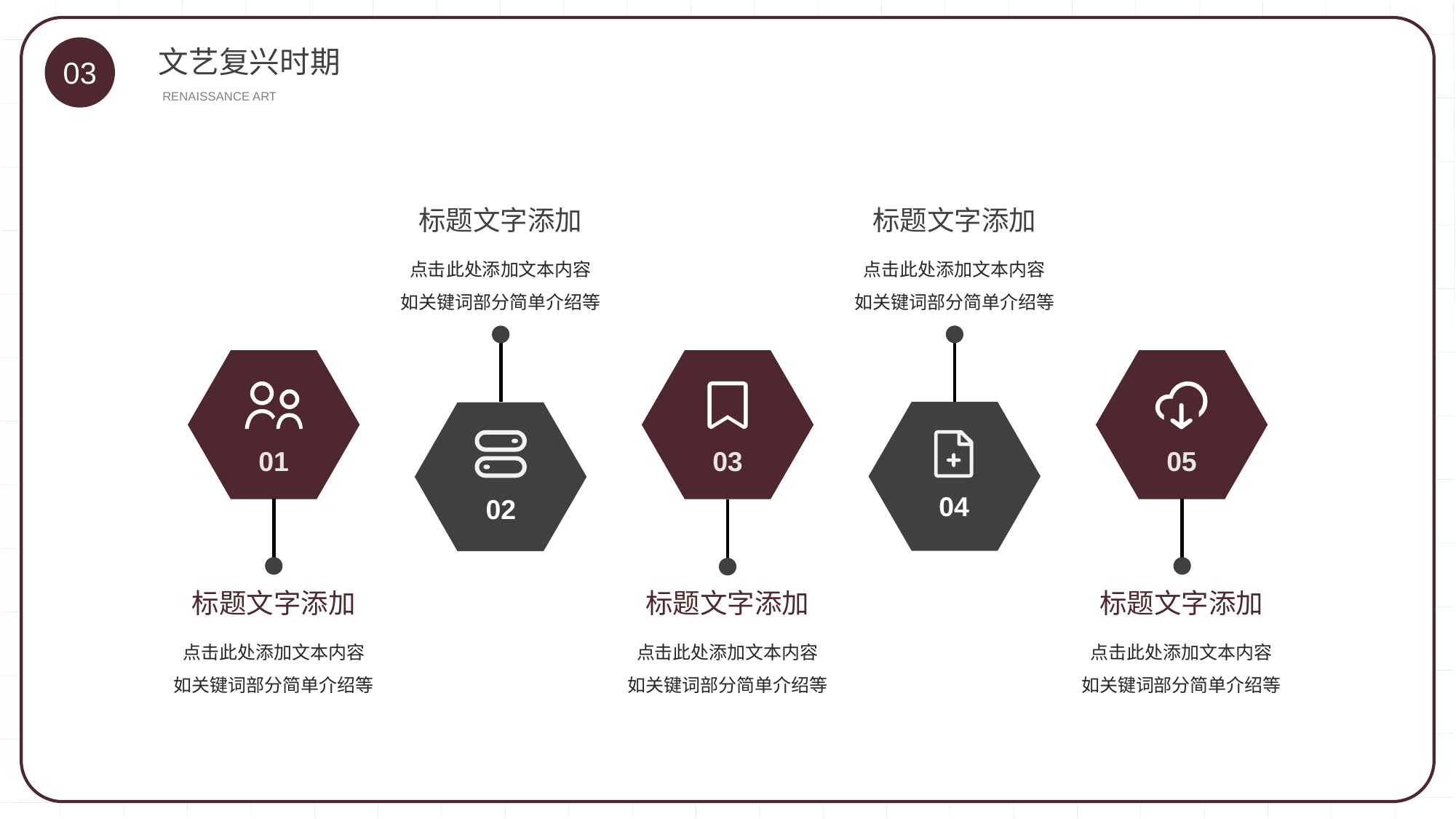

文艺复兴时期
03
RENAISSANCE ART
标题文字添加
标题文字添加
点击此处添加文本内容
如关键词部分简单介绍等
点击此处添加文本内容
如关键词部分简单介绍等

04

02

05
01
03

标题文字添加
标题文字添加
标题文字添加
点击此处添加文本内容
如关键词部分简单介绍等
点击此处添加文本内容
如关键词部分简单介绍等
点击此处添加文本内容
如关键词部分简单介绍等